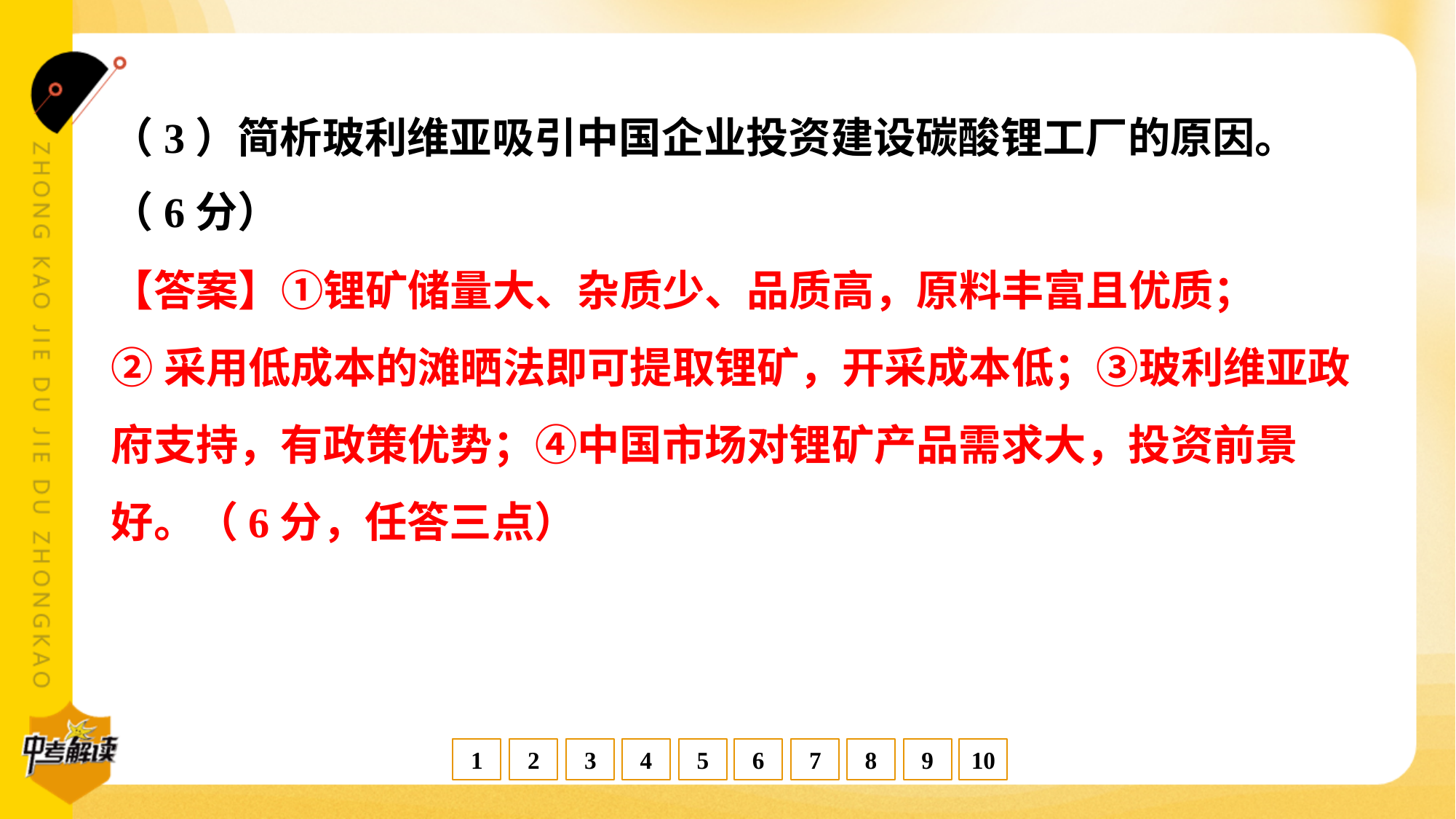

（3）简析玻利维亚吸引中国企业投资建设碳酸锂工厂的原因。
（6分）
【答案】①锂矿储量大、杂质少、品质高，原料丰富且优质；
②采用低成本的滩晒法即可提取锂矿，开采成本低；③玻利维亚政
府支持，有政策优势；④中国市场对锂矿产品需求大，投资前景
好。（6分，任答三点）